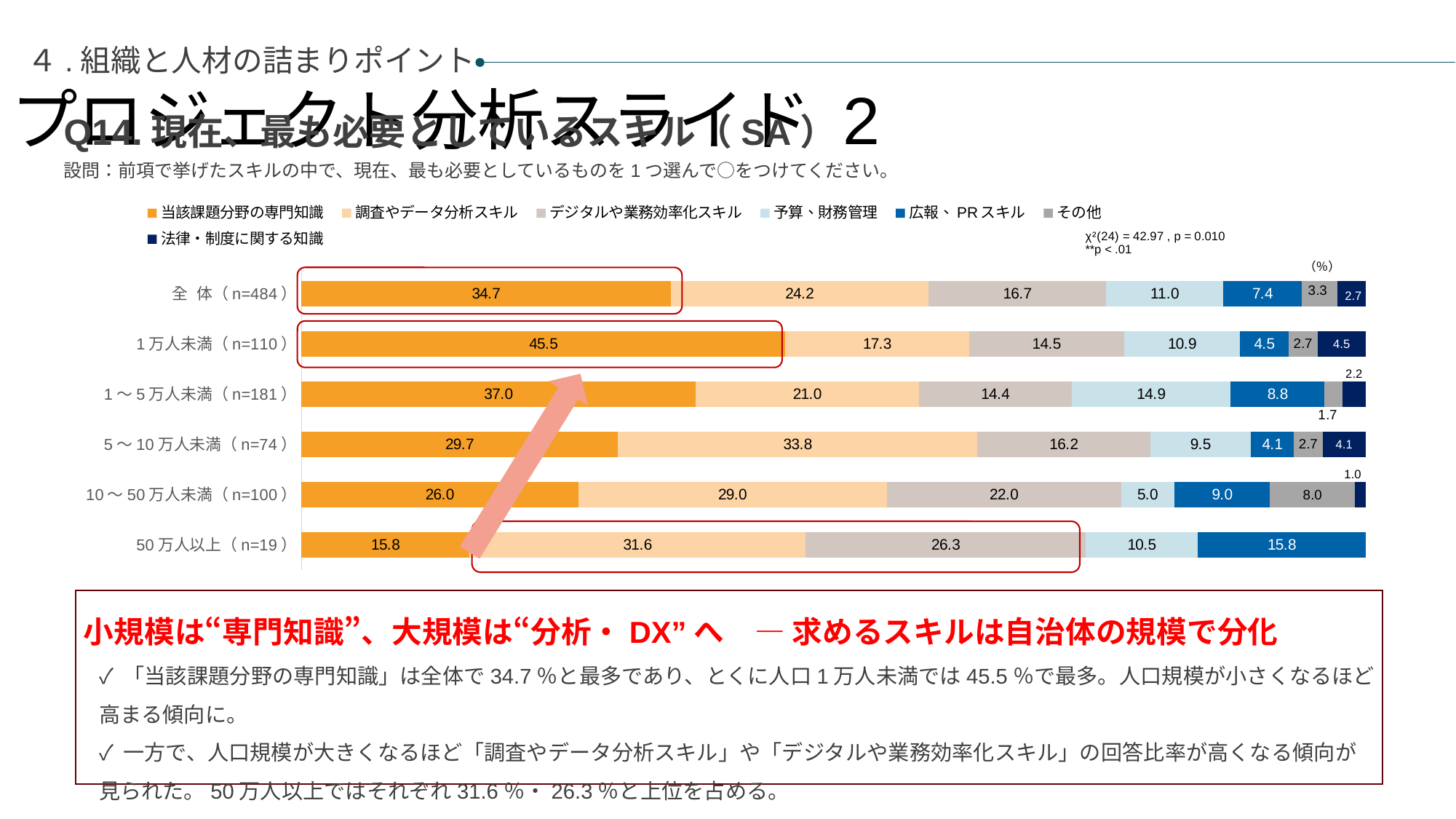

プロジェクト分析スライド 2
４.組織と人材の詰まりポイント
Q14.現在、最も必要としているスキル（SA）
設問：前項で挙げたスキルの中で、現在、最も必要としているものを1つ選んで○をつけてください。

### Chart

| Category | 当該課題分野の専門知識 | 調査やデータ分析スキル | デジタルや業務効率化スキル | 予算、財務管理 | 広報、PRスキル | その他 | 法律・制度に関する知識 |
|---|---|---|---|---|---|---|---|
|   全  体（n=484） | 34.710743801652896 | 24.173553719008265 | 16.735537190082646 | 10.950413223140496 | 7.43801652892562 | 3.3057851239669422 | 2.6859504132231407 |
| 1万人未満（n=110） | 45.45454545454545 | 17.272727272727273 | 14.545454545454545 | 10.909090909090908 | 4.545454545454546 | 2.727272727272727 | 4.545454545454546 |
| 1～5万人未満（n=181） | 37.01657458563536 | 20.994475138121548 | 14.3646408839779 | 14.917127071823206 | 8.83977900552486 | 1.6574585635359116 | 2.209944751381215 |
| 5～10万人未満（n=74） | 29.72972972972973 | 33.78378378378378 | 16.216216216216218 | 9.45945945945946 | 4.054054054054054 | 2.7027027027027026 | 4.054054054054054 |
| 10～50万人未満（n=100） | 26.0 | 28.999999999999996 | 22.0 | 5.0 | 9.0 | 8.0 | 1.0 |
| 50万人以上（n=19） | 15.789473684210526 | 31.57894736842105 | 26.31578947368421 | 10.526315789473683 | 15.789473684210526 | 0.0 | 0.0 |
（％）

小規模は“専門知識”、大規模は“分析・DX”へ　― 求めるスキルは自治体の規模で分化
✓ 「当該課題分野の専門知識」は全体で34.7％と最多であり、とくに人口1万人未満では45.5％で最多。人口規模が小さくなるほど高まる傾向に。
✓ 一方で、人口規模が大きくなるほど「調査やデータ分析スキル」や「デジタルや業務効率化スキル」の回答比率が高くなる傾向が見られた。50万人以上ではそれぞれ31.6％・26.3％と上位を占める。